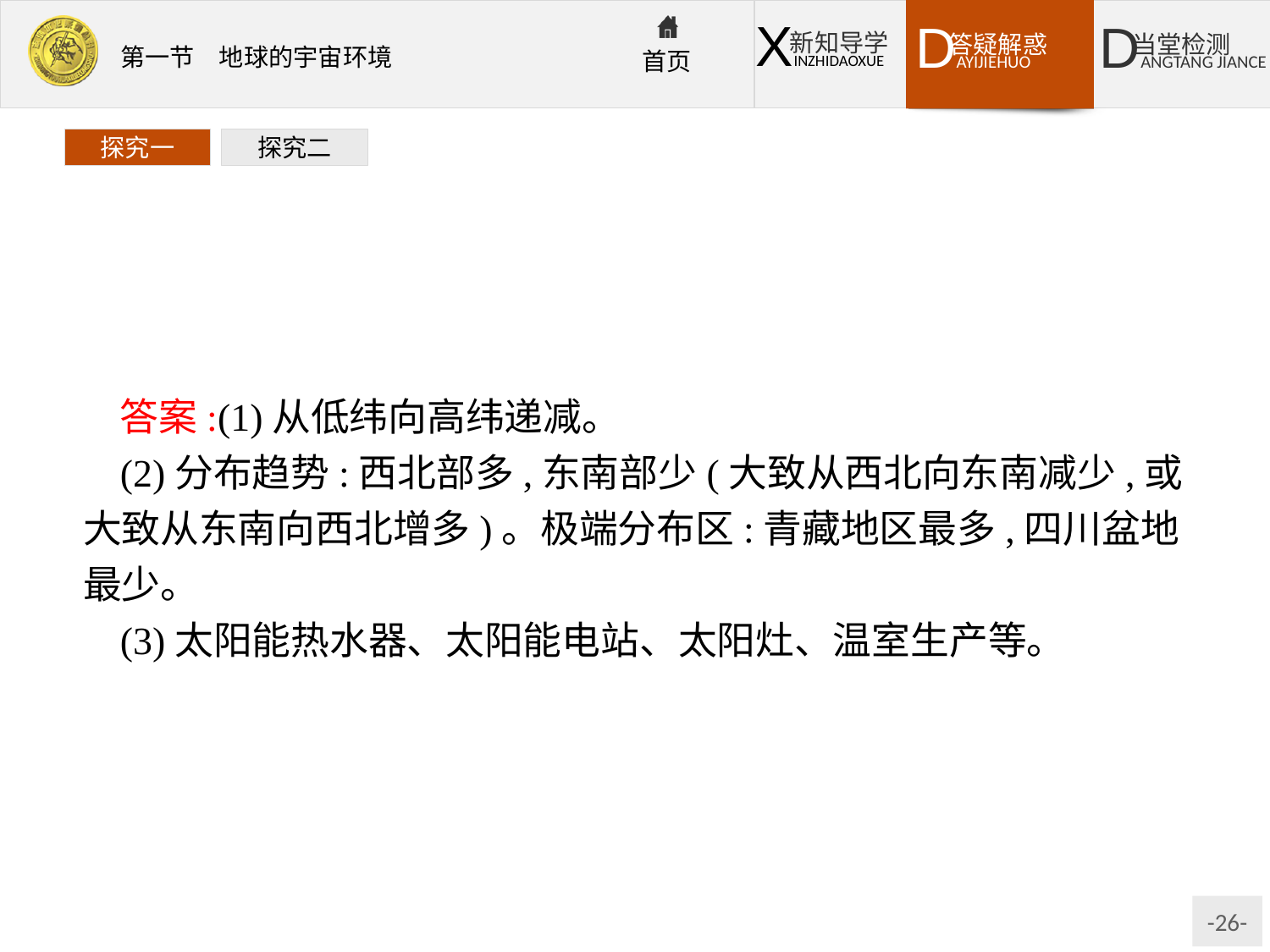

探究一
探究二
答案:(1)从低纬向高纬递减。
(2)分布趋势:西北部多,东南部少(大致从西北向东南减少,或大致从东南向西北增多)。极端分布区:青藏地区最多,四川盆地最少。
(3)太阳能热水器、太阳能电站、太阳灶、温室生产等。